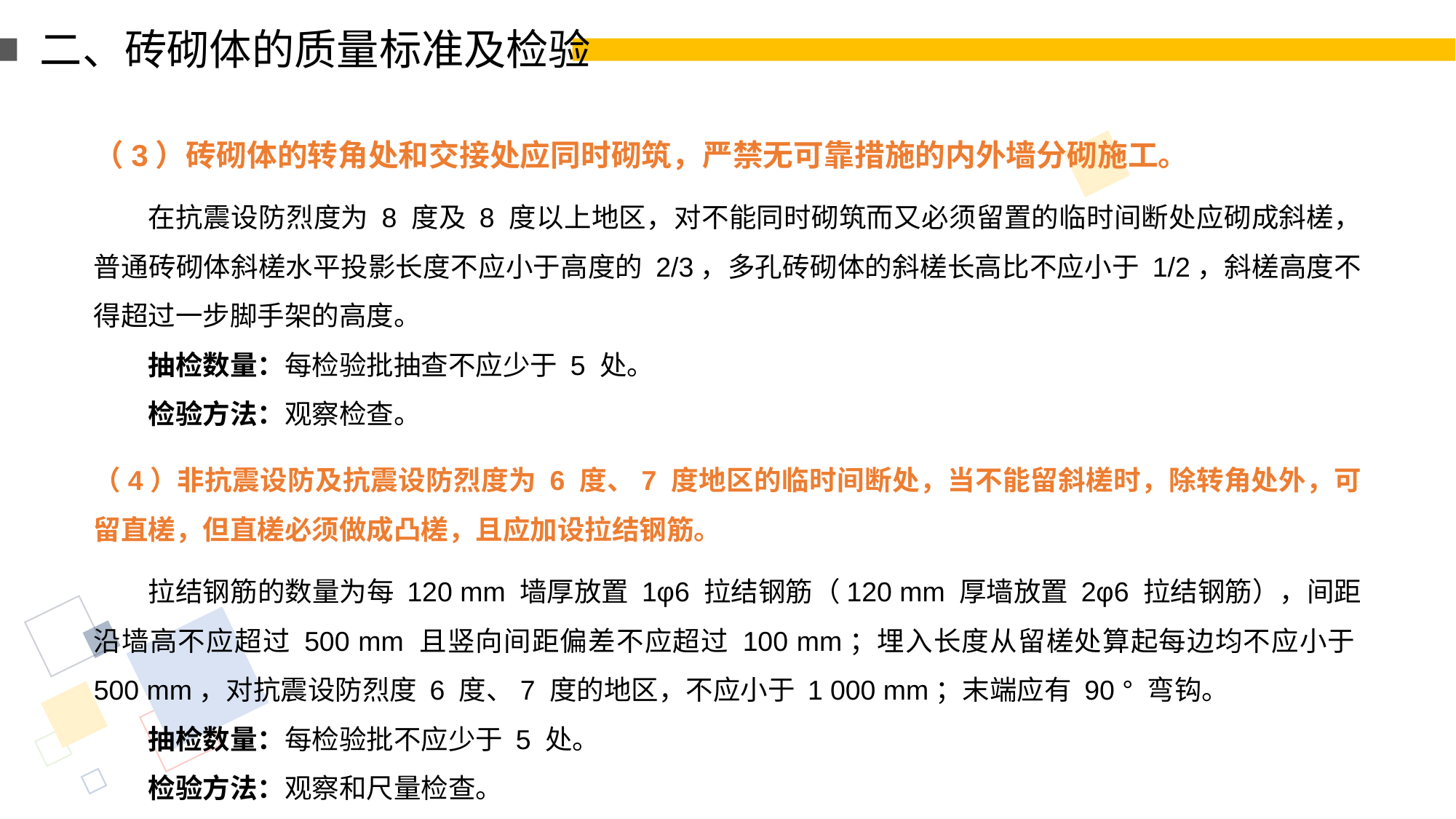

二、砖砌体的质量标准及检验
（3）砖砌体的转角处和交接处应同时砌筑，严禁无可靠措施的内外墙分砌施工。

在抗震设防烈度为 8 度及 8 度以上地区，对不能同时砌筑而又必须留置的临时间断处应砌成斜槎，普通砖砌体斜槎水平投影长度不应小于高度的 2/3，多孔砖砌体的斜槎长高比不应小于 1/2，斜槎高度不得超过一步脚手架的高度。
抽检数量：每检验批抽查不应少于 5 处。
检验方法：观察检查。
（4）非抗震设防及抗震设防烈度为 6 度、7 度地区的临时间断处，当不能留斜槎时，除转角处外，可留直槎，但直槎必须做成凸槎，且应加设拉结钢筋。
拉结钢筋的数量为每 120 mm 墙厚放置 1φ6 拉结钢筋（120 mm 厚墙放置 2φ6 拉结钢筋），间距沿墙高不应超过 500 mm 且竖向间距偏差不应超过 100 mm；埋入长度从留槎处算起每边均不应小于500 mm，对抗震设防烈度 6 度、7 度的地区，不应小于 1 000 mm；末端应有 90 ° 弯钩。
抽检数量：每检验批不应少于 5 处。
检验方法：观察和尺量检查。